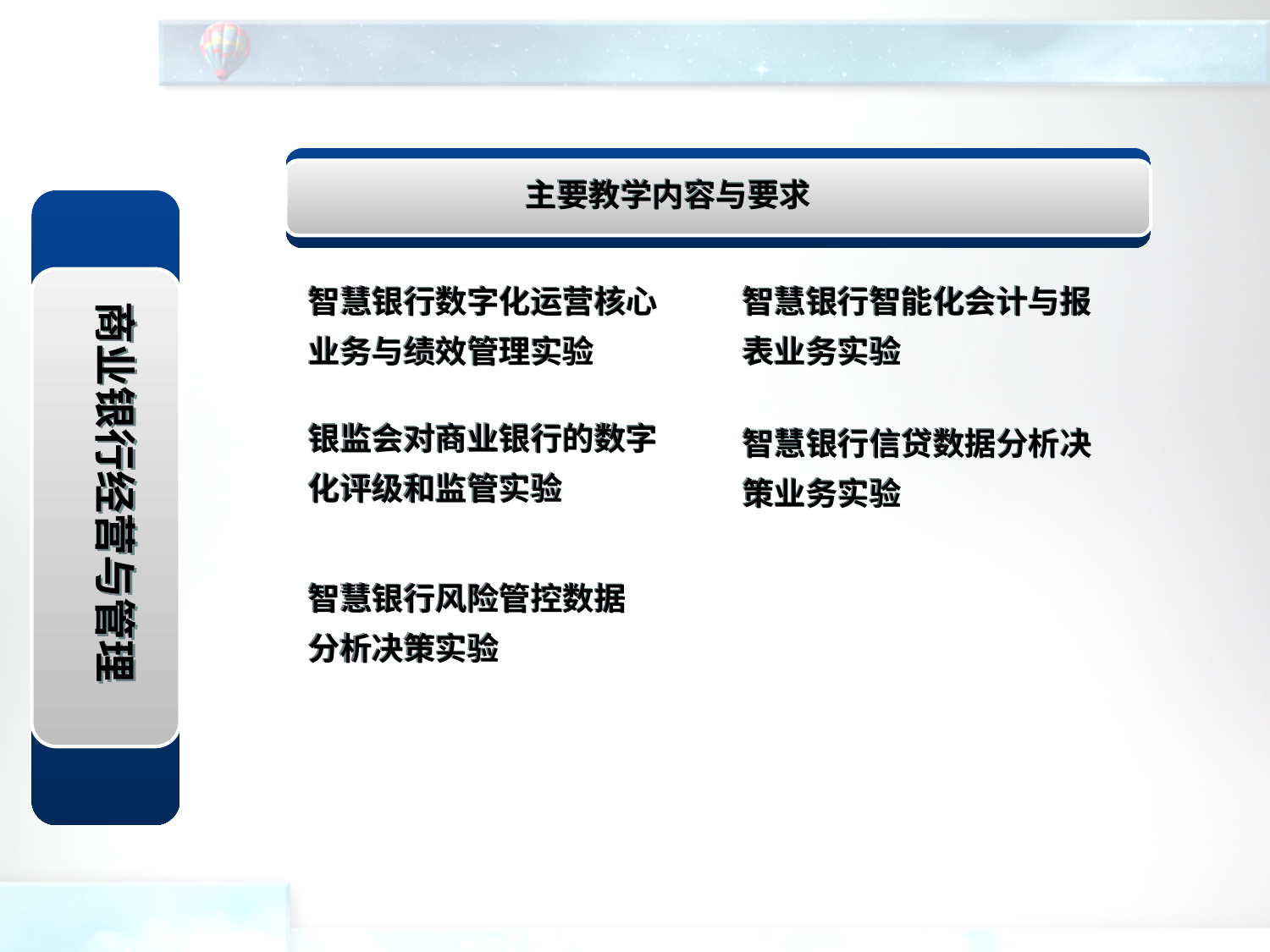

主要教学内容与要求

智慧银行数字化运营核心业务与绩效管理实验
智慧银行智能化会计与报表业务实验
商业银行经营与管理
银监会对商业银行的数字化评级和监管实验
智慧银行信贷数据分析决策业务实验
智慧银行风险管控数据分析决策实验